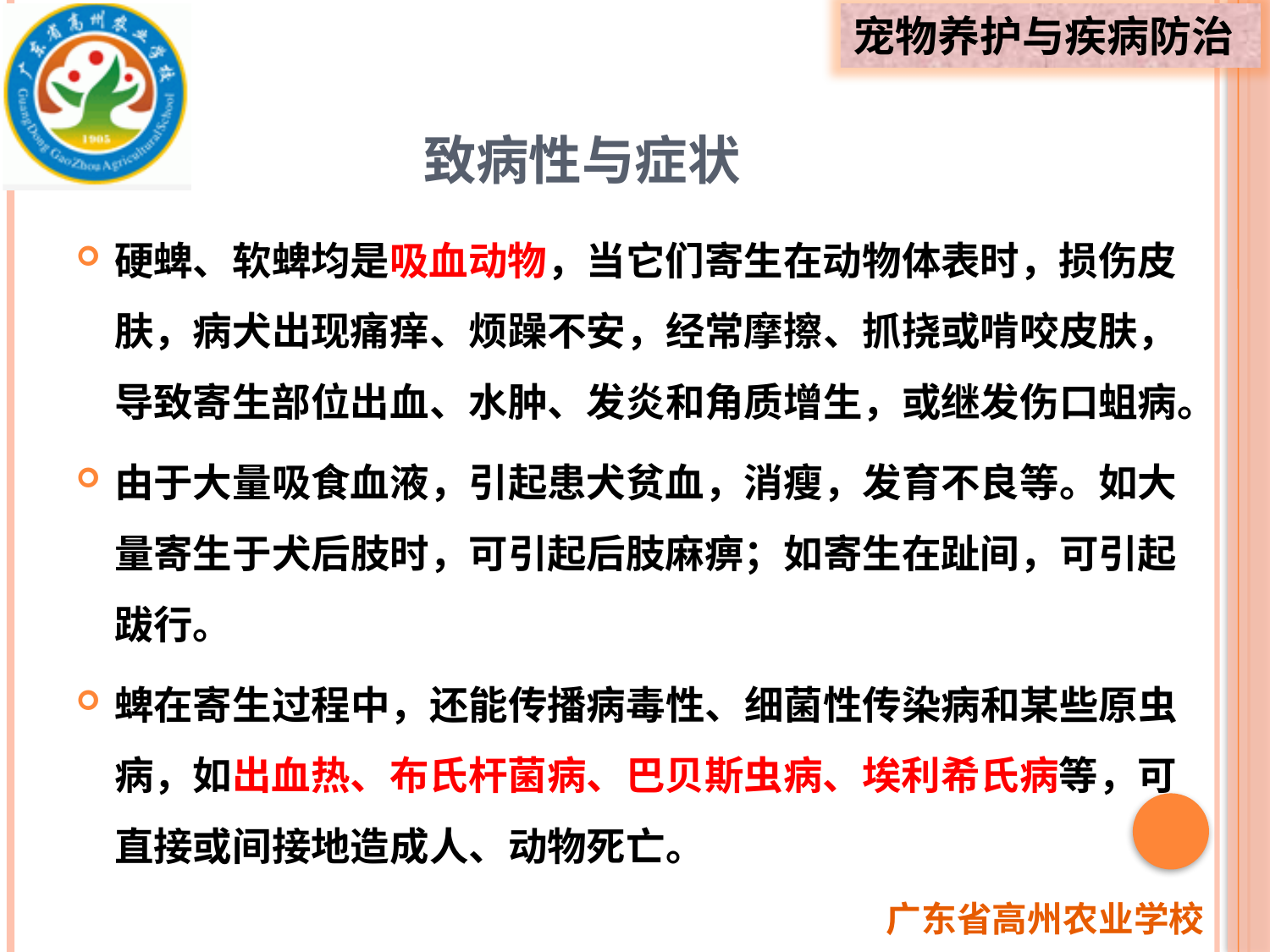

# 致病性与症状
硬蜱、软蜱均是吸血动物，当它们寄生在动物体表时，损伤皮肤，病犬出现痛痒、烦躁不安，经常摩擦、抓挠或啃咬皮肤，导致寄生部位出血、水肿、发炎和角质增生，或继发伤口蛆病。
由于大量吸食血液，引起患犬贫血，消瘦，发育不良等。如大量寄生于犬后肢时，可引起后肢麻痹；如寄生在趾间，可引起跋行。
蜱在寄生过程中，还能传播病毒性、细菌性传染病和某些原虫病，如出血热、布氏杆菌病、巴贝斯虫病、埃利希氏病等，可直接或间接地造成人、动物死亡。